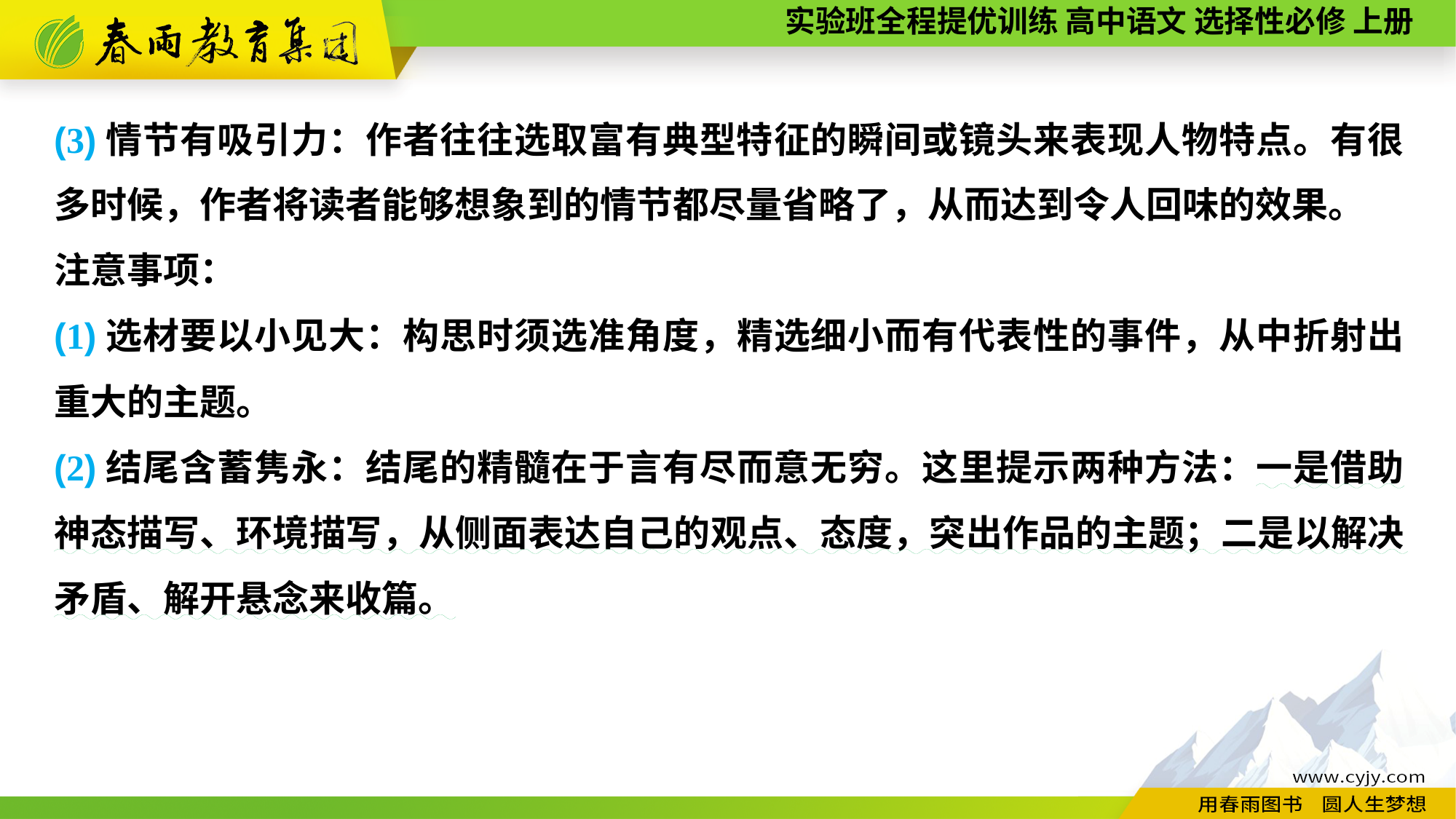

(3)情节有吸引力：作者往往选取富有典型特征的瞬间或镜头来表现人物特点。有很多时候，作者将读者能够想象到的情节都尽量省略了，从而达到令人回味的效果。
注意事项：
(1)选材要以小见大：构思时须选准角度，精选细小而有代表性的事件，从中折射出重大的主题。
(2)结尾含蓄隽永：结尾的精髓在于言有尽而意无穷。这里提示两种方法：一是借助神态描写、环境描写，从侧面表达自己的观点、态度，突出作品的主题；二是以解决矛盾、解开悬念来收篇。